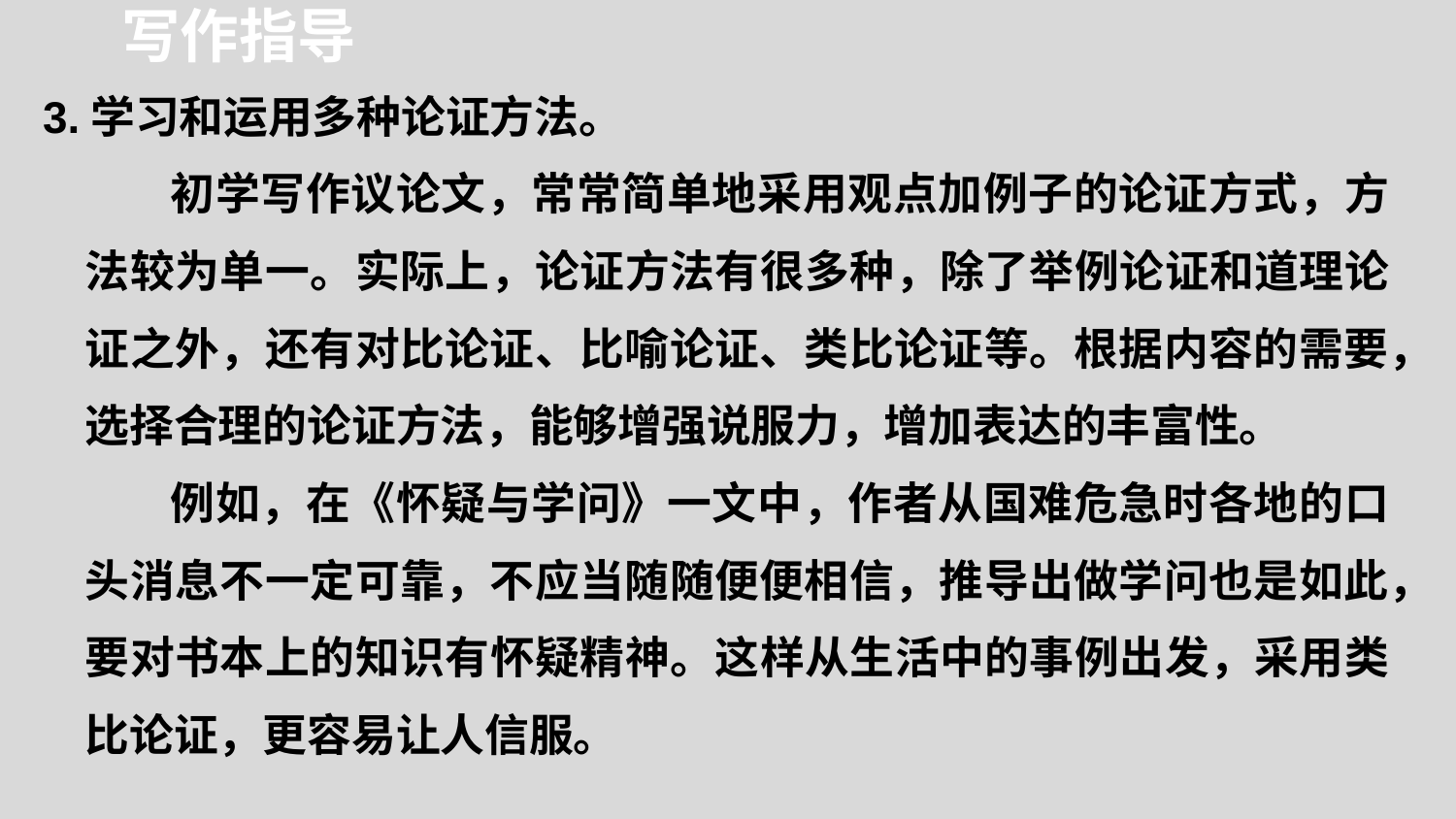

写作指导
3.学习和运用多种论证方法。
初学写作议论文，常常简单地采用观点加例子的论证方式，方法较为单一。实际上，论证方法有很多种，除了举例论证和道理论证之外，还有对比论证、比喻论证、类比论证等。根据内容的需要，选择合理的论证方法，能够增强说服力，增加表达的丰富性。
例如，在《怀疑与学问》一文中，作者从国难危急时各地的口头消息不一定可靠，不应当随随便便相信，推导出做学问也是如此，要对书本上的知识有怀疑精神。这样从生活中的事例出发，采用类比论证，更容易让人信服。